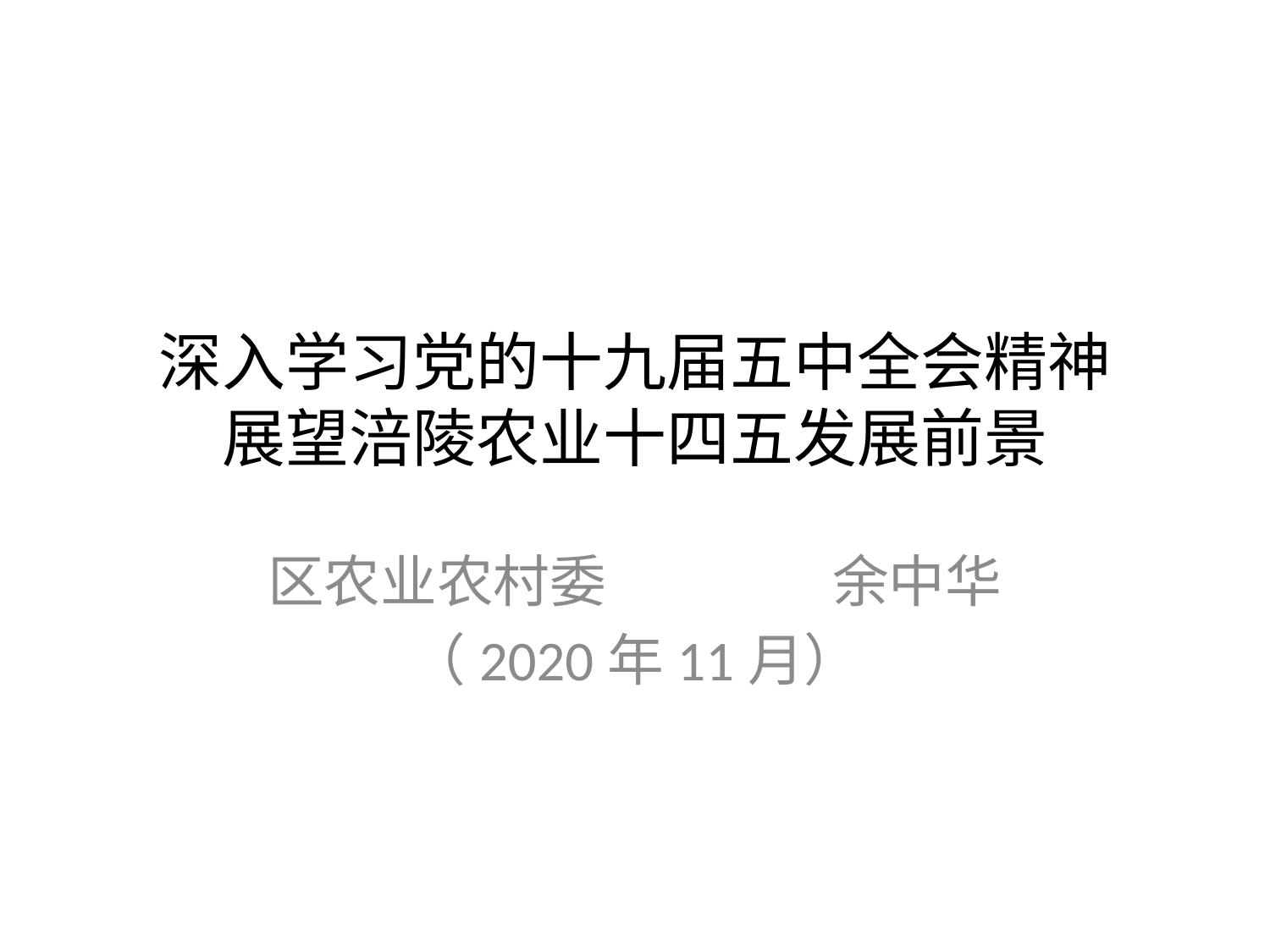

# 深入学习党的十九届五中全会精神 展望涪陵农业十四五发展前景
区农业农村委　　　　余中华
（2020年11月）